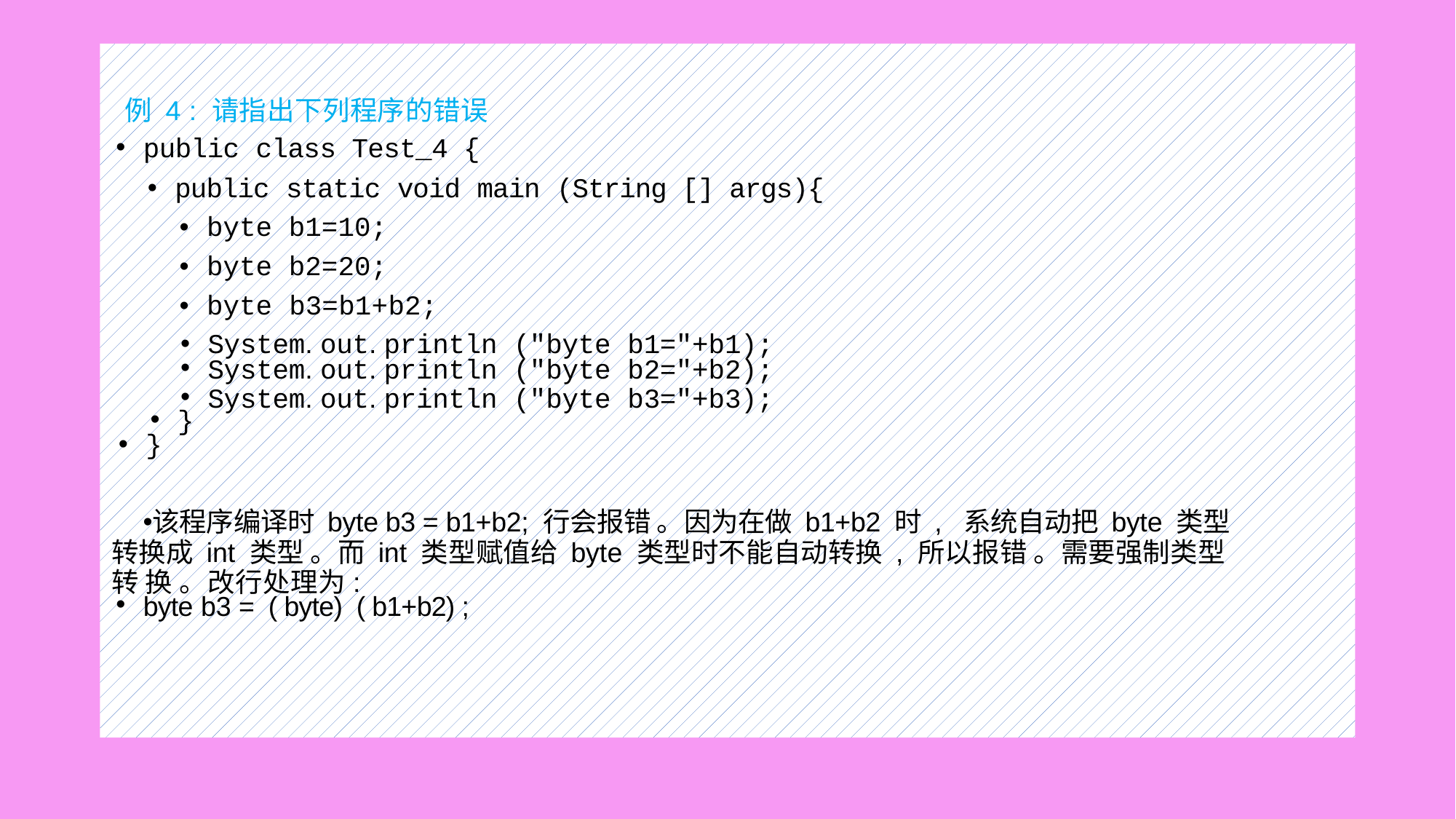

#

 例 4 : 请指出下列程序的错误
public class Test_4 {
public static void main (String [] args){
byte b1=10;
byte b2=20;
byte b3=b1+b2;
System. out. println ("byte b1="+b1);
System. out. println ("byte b2="+b2);
System. out. println ("byte b3="+b3);
}
}

该程序编译时 byte b3 = b1+b2; 行会报错 。因为在做 b1+b2 时 ,  系统自动把 byte 类型 转换成 int 类型 。而 int 类型赋值给 byte 类型时不能自动转换 , 所以报错 。需要强制类型转 换 。改行处理为:
byte b3 =  ( byte)  ( b1+b2) ;